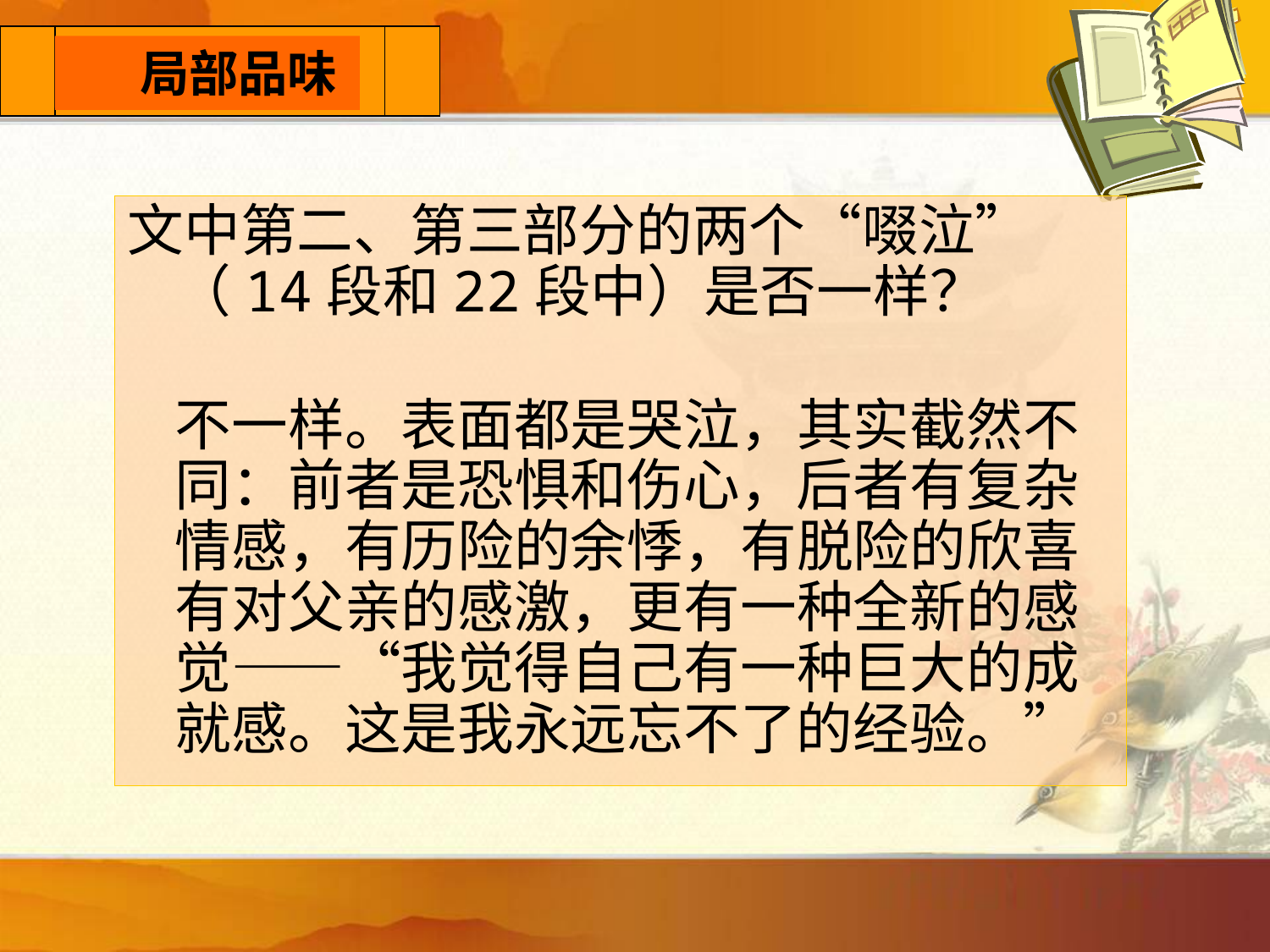

预习检查
 　小故事
 　局部品味
文中第二、第三部分的两个“啜泣”（14段和22段中）是否一样？
不一样。表面都是哭泣，其实截然不同：前者是恐惧和伤心，后者有复杂情感，有历险的余悸，有脱险的欣喜有对父亲的感激，更有一种全新的感觉——“我觉得自己有一种巨大的成就感。这是我永远忘不了的经验。”